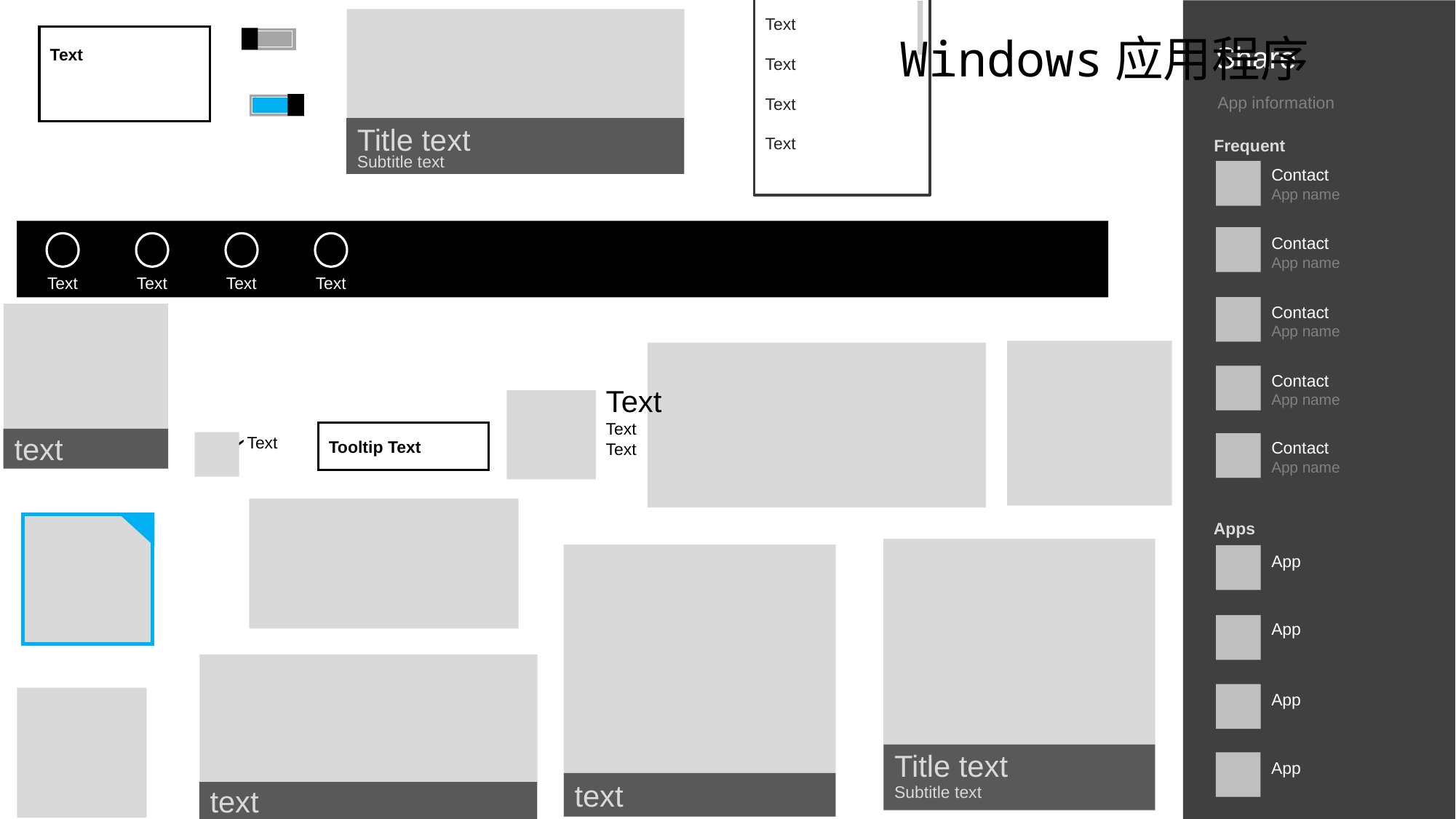

Text
Text
Text
Text

Share
App information
Frequent

Contact
App name

Contact
App name

Contact
App name

Contact
App name

Contact
App name
Apps

App

App

App

App

Title text

Subtitle text
Windows应用程序
Text

Text

Text

Text

Text

text

Text
Text
Text

Tooltip Text

Text

✔

Title text

Subtitle text

text

text